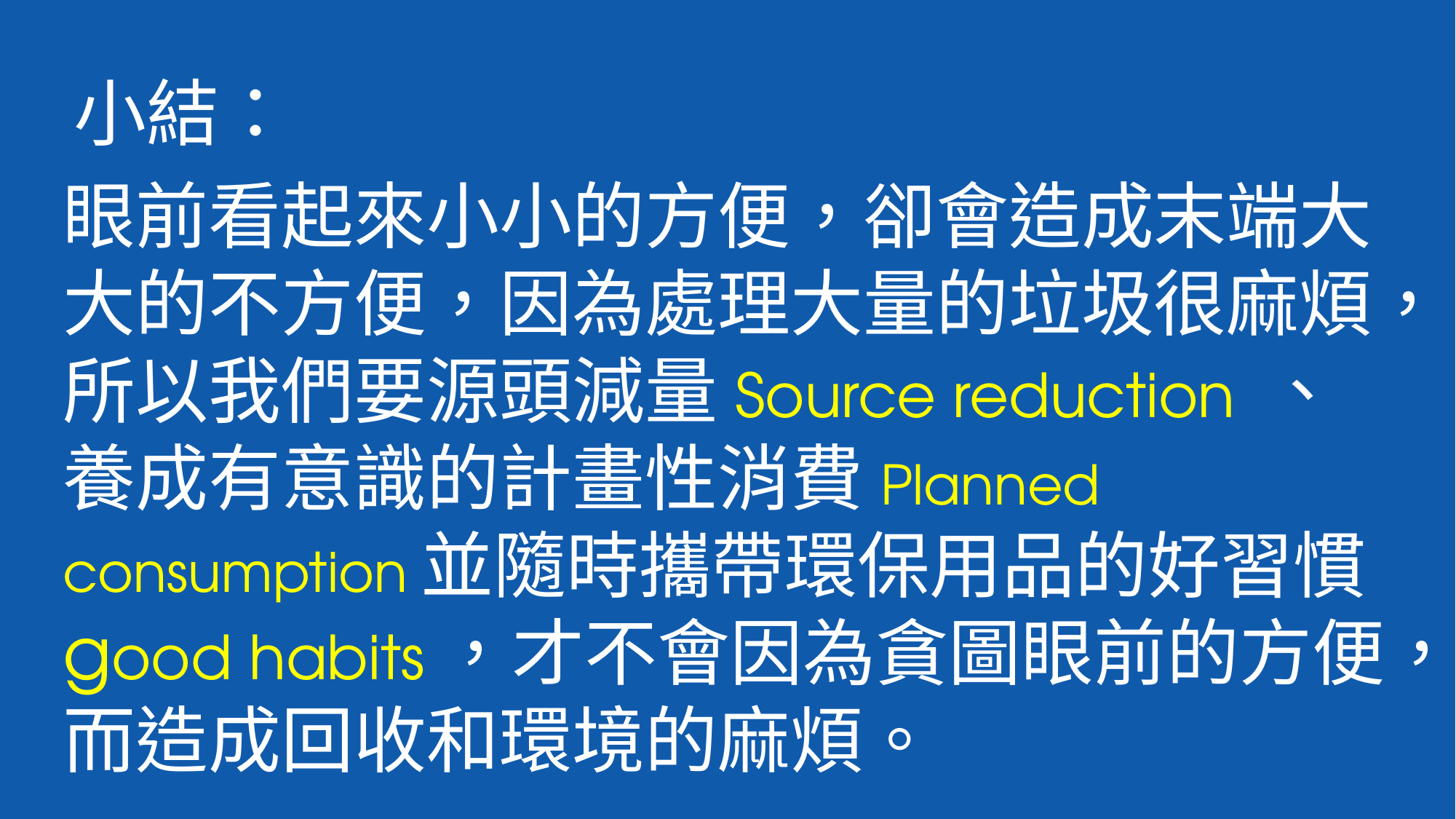

小結：
眼前看起來小小的方便，卻會造成末端大大的不方便，因為處理大量的垃圾很麻煩，所以我們要源頭減量Source reduction 、養成有意識的計畫性消費Planned consumption並隨時攜帶環保用品的好習慣good habits，才不會因為貪圖眼前的方便，而造成回收和環境的麻煩。